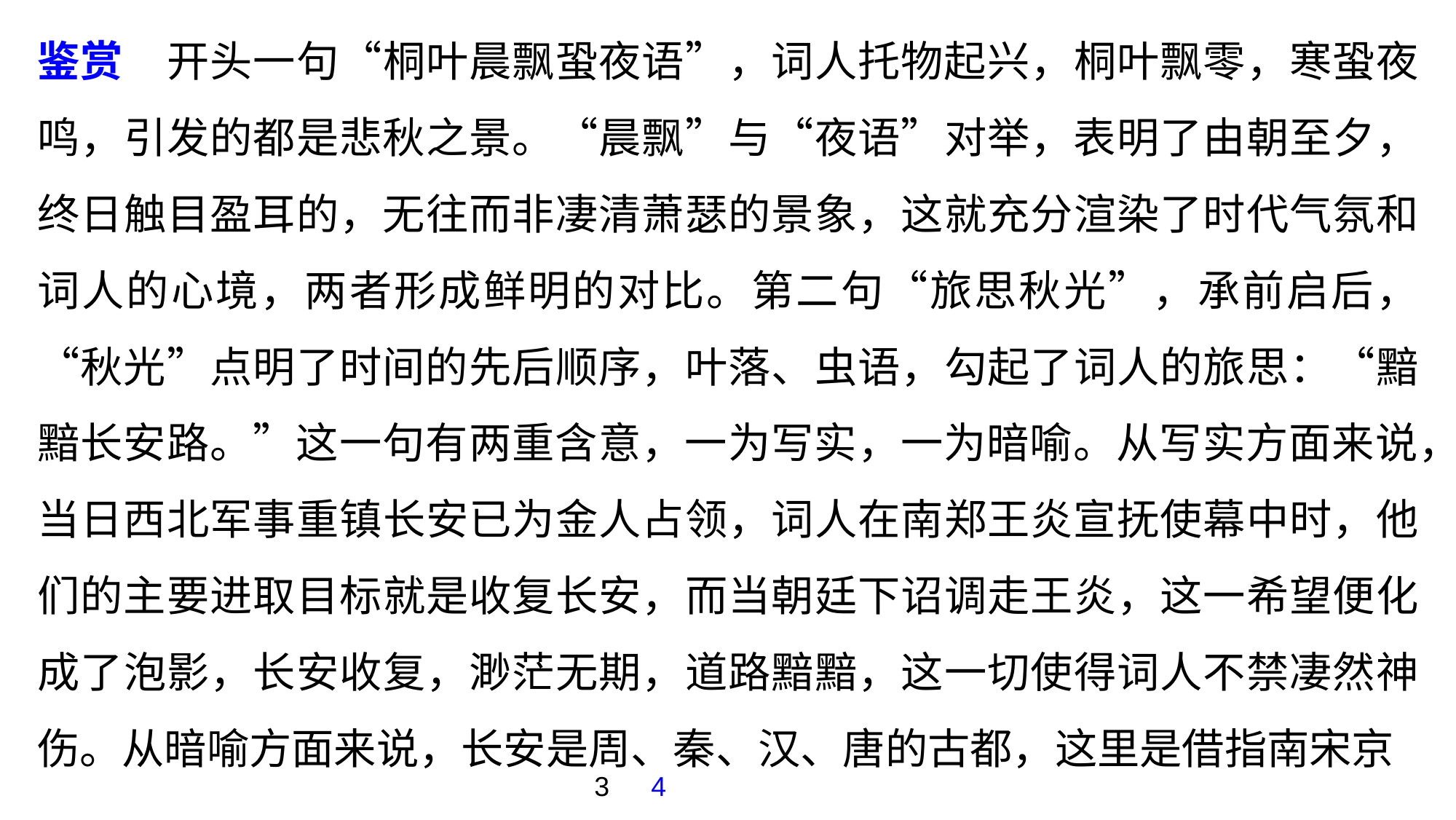

鉴赏　开头一句“桐叶晨飘蛩夜语”，词人托物起兴，桐叶飘零，寒蛩夜鸣，引发的都是悲秋之景。“晨飘”与“夜语”对举，表明了由朝至夕，终日触目盈耳的，无往而非凄清萧瑟的景象，这就充分渲染了时代气氛和词人的心境，两者形成鲜明的对比。第二句“旅思秋光”，承前启后，“秋光”点明了时间的先后顺序，叶落、虫语，勾起了词人的旅思：“黯黯长安路。”这一句有两重含意，一为写实，一为暗喻。从写实方面来说，当日西北军事重镇长安已为金人占领，词人在南郑王炎宣抚使幕中时，他们的主要进取目标就是收复长安，而当朝廷下诏调走王炎，这一希望便化成了泡影，长安收复，渺茫无期，道路黯黯，这一切使得词人不禁凄然神伤。从暗喻方面来说，长安是周、秦、汉、唐的古都，这里是借指南宋京
3
4